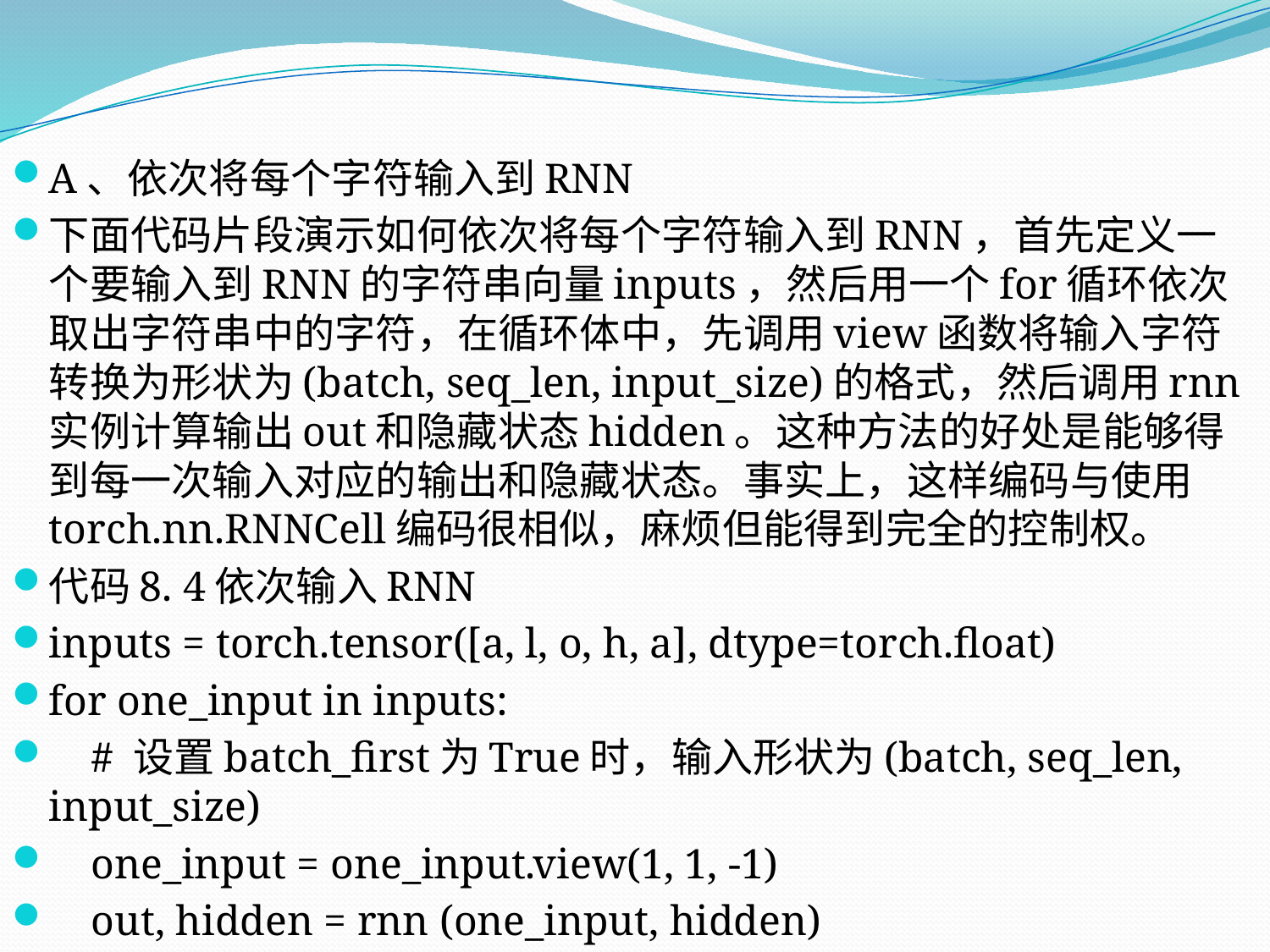

A、依次将每个字符输入到RNN
下面代码片段演示如何依次将每个字符输入到RNN，首先定义一个要输入到RNN的字符串向量inputs，然后用一个for循环依次取出字符串中的字符，在循环体中，先调用view函数将输入字符转换为形状为(batch, seq_len, input_size)的格式，然后调用rnn实例计算输出out和隐藏状态hidden。这种方法的好处是能够得到每一次输入对应的输出和隐藏状态。事实上，这样编码与使用torch.nn.RNNCell编码很相似，麻烦但能得到完全的控制权。
代码8. 4依次输入RNN
inputs = torch.tensor([a, l, o, h, a], dtype=torch.float)
for one_input in inputs:
    # 设置batch_first为True时，输入形状为(batch, seq_len, input_size)
    one_input = one_input.view(1, 1, -1)
    out, hidden = rnn (one_input, hidden)